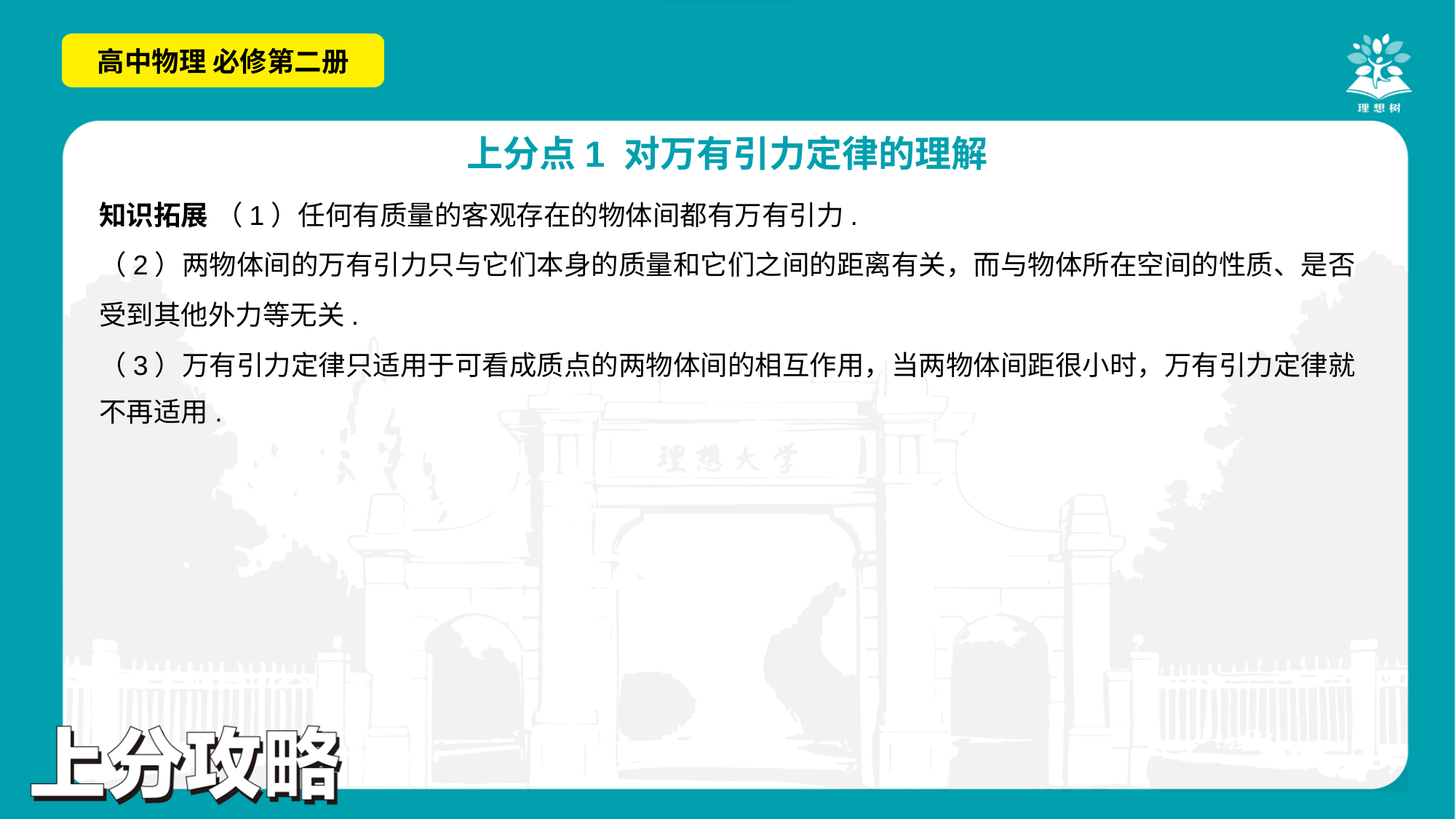

知识拓展 （1）任何有质量的客观存在的物体间都有万有引力.
（2）两物体间的万有引力只与它们本身的质量和它们之间的距离有关，而与物体所在空间的性质、是否
受到其他外力等无关.
（3）万有引力定律只适用于可看成质点的两物体间的相互作用，当两物体间距很小时，万有引力定律就
不再适用.